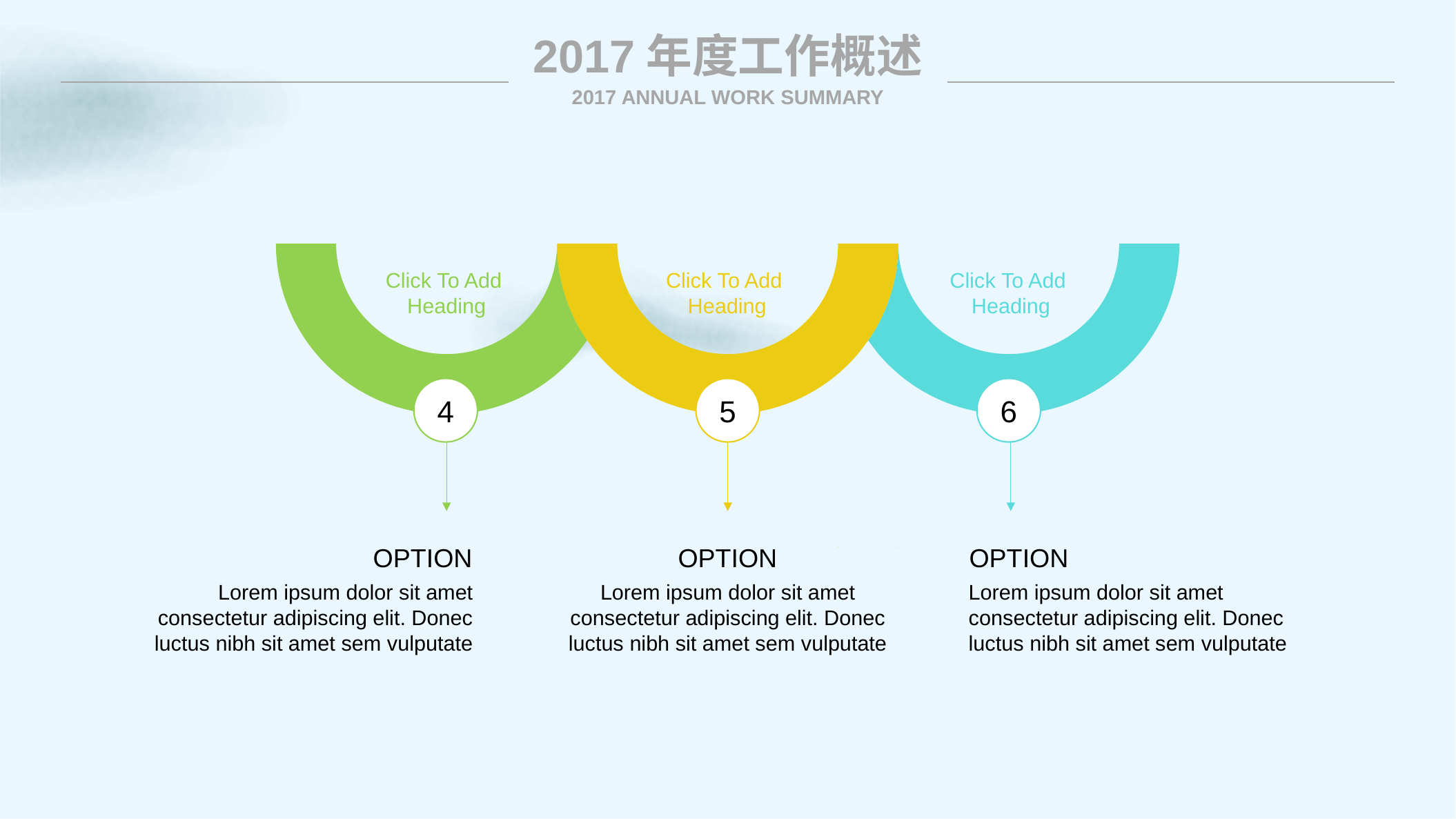

2017年度工作概述
2017 ANNUAL WORK SUMMARY

Click To Add
Heading
Click To Add
Heading
Click To Add
Heading
4
5
6
OPTION
OPTION
OPTION

Lorem ipsum dolor sit amet consectetur adipiscing elit. Donec luctus nibh sit amet sem vulputate
Lorem ipsum dolor sit amet consectetur adipiscing elit. Donec luctus nibh sit amet sem vulputate
Lorem ipsum dolor sit amet consectetur adipiscing elit. Donec luctus nibh sit amet sem vulputate